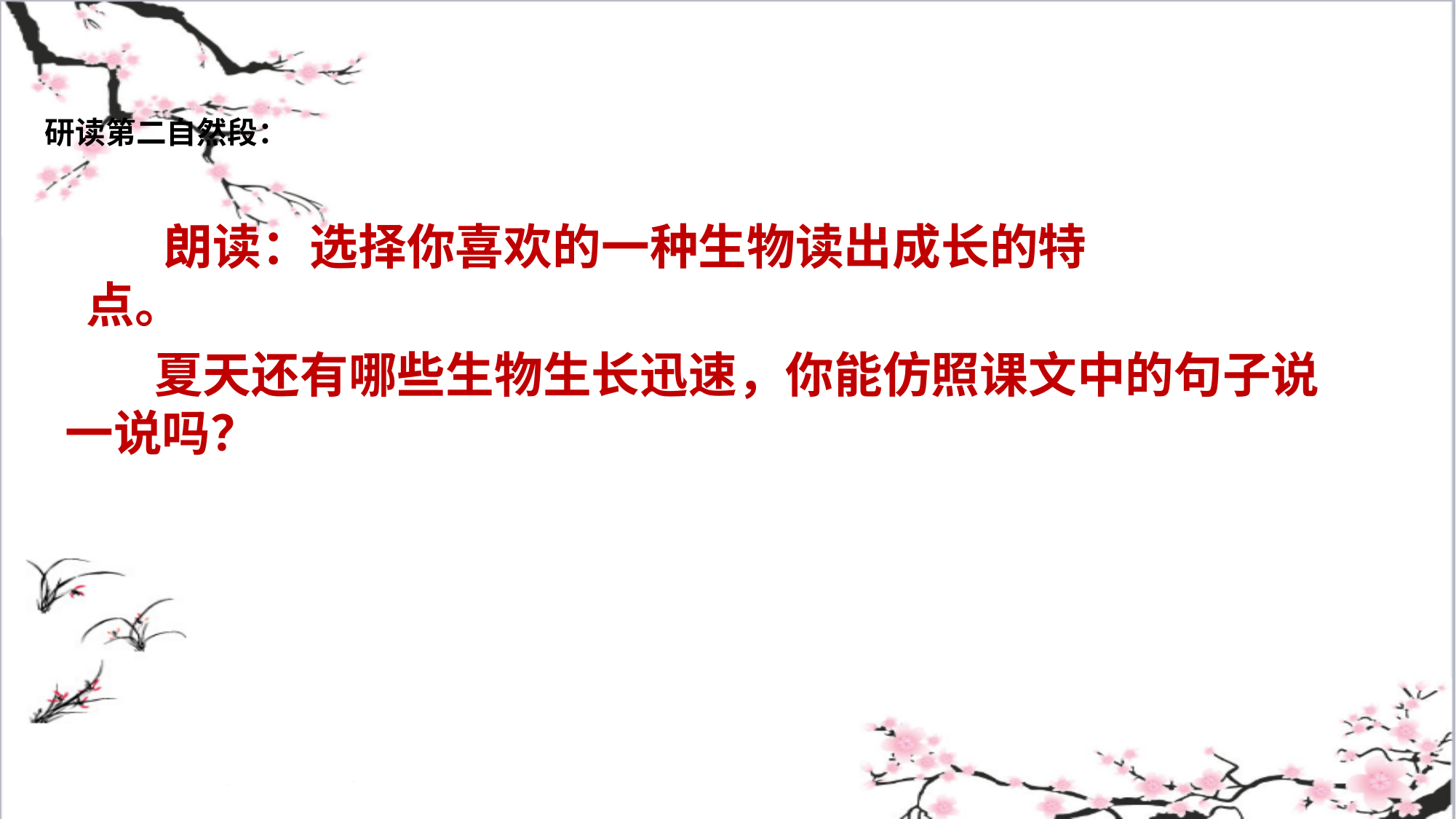

研读第二自然段：
      朗读：选择你喜欢的一种生物读出成长的特点。
       夏天还有哪些生物生长迅速，你能仿照课文中的句子说一说吗？